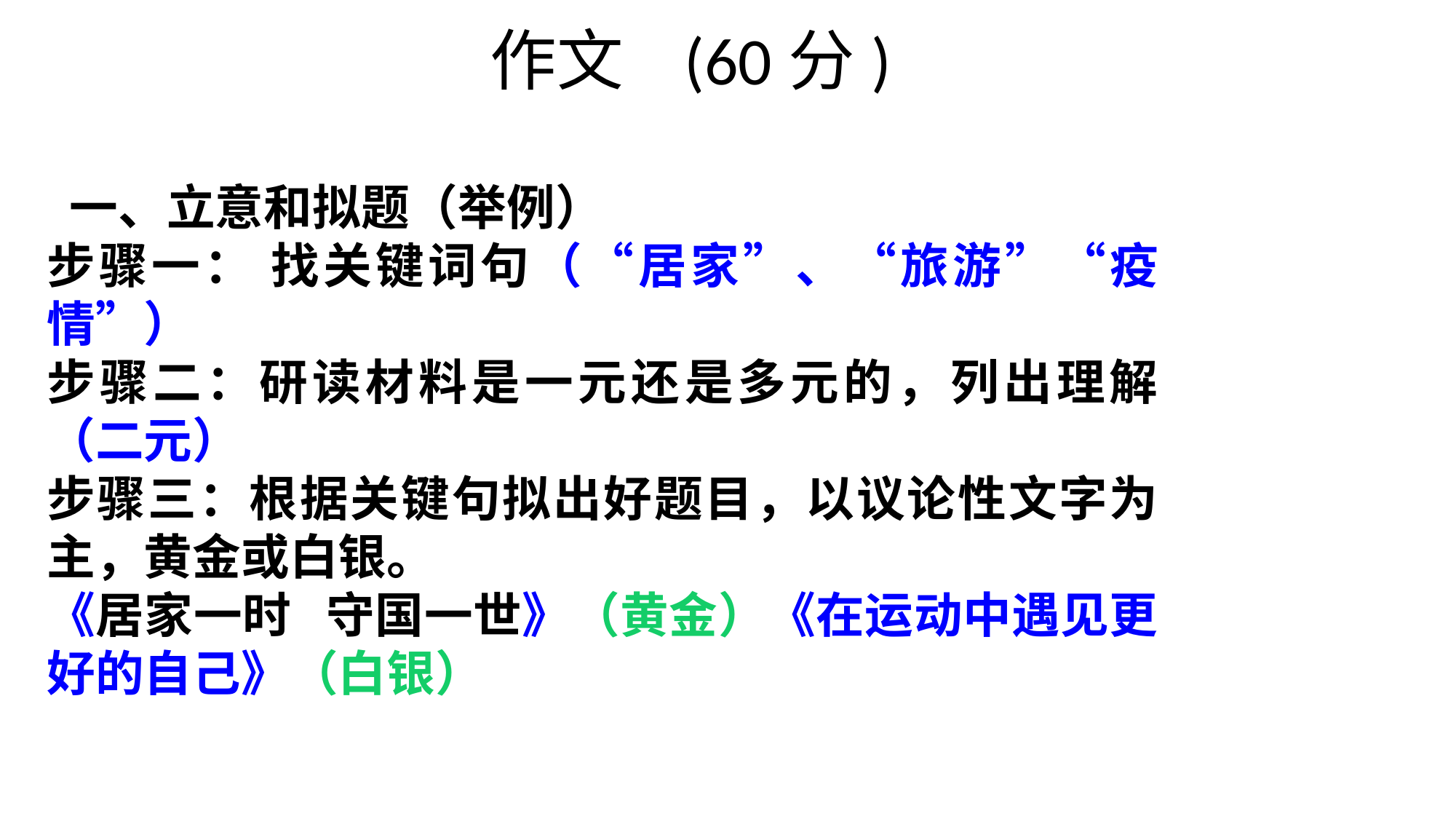

作文   (60分)
 一、立意和拟题（举例）
步骤一： 找关键词句（“居家”、“旅游”“疫情”）
步骤二：研读材料是一元还是多元的，列出理解（二元）
步骤三：根据关键句拟出好题目，以议论性文字为主，黄金或白银。
《居家一时   守国一世》（黄金）《在运动中遇见更好的自己》（白银）